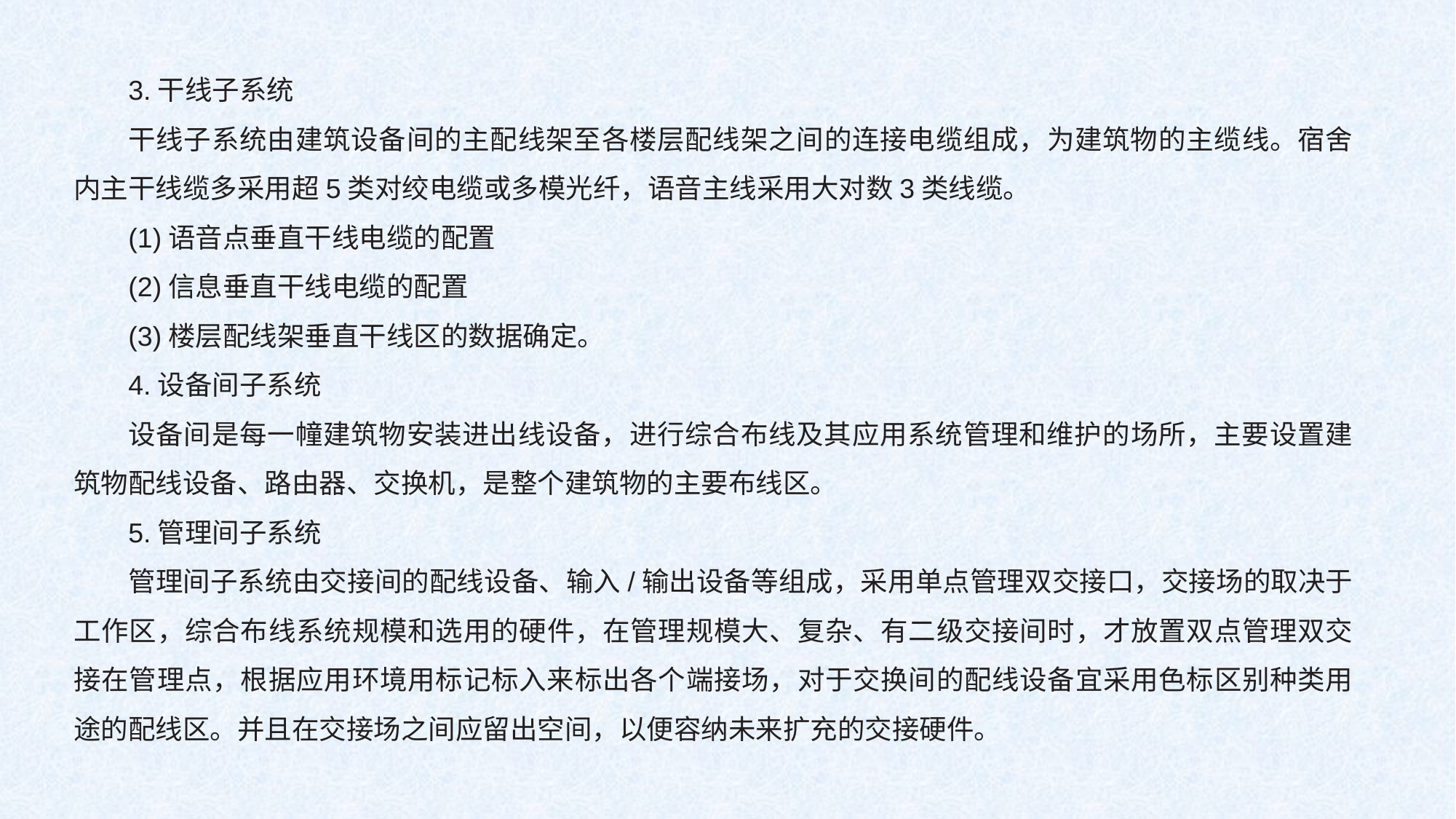

3.干线子系统
干线子系统由建筑设备间的主配线架至各楼层配线架之间的连接电缆组成，为建筑物的主缆线。宿舍内主干线缆多采用超5类对绞电缆或多模光纤，语音主线采用大对数3类线缆。
(1)语音点垂直干线电缆的配置
(2)信息垂直干线电缆的配置
(3)楼层配线架垂直干线区的数据确定。
4.设备间子系统
设备间是每一幢建筑物安装进出线设备，进行综合布线及其应用系统管理和维护的场所，主要设置建筑物配线设备、路由器、交换机，是整个建筑物的主要布线区。
5.管理间子系统
管理间子系统由交接间的配线设备、输入/输出设备等组成，采用单点管理双交接口，交接场的取决于工作区，综合布线系统规模和选用的硬件，在管理规模大、复杂、有二级交接间时，才放置双点管理双交接在管理点，根据应用环境用标记标入来标出各个端接场，对于交换间的配线设备宜采用色标区别种类用途的配线区。并且在交接场之间应留出空间，以便容纳未来扩充的交接硬件。